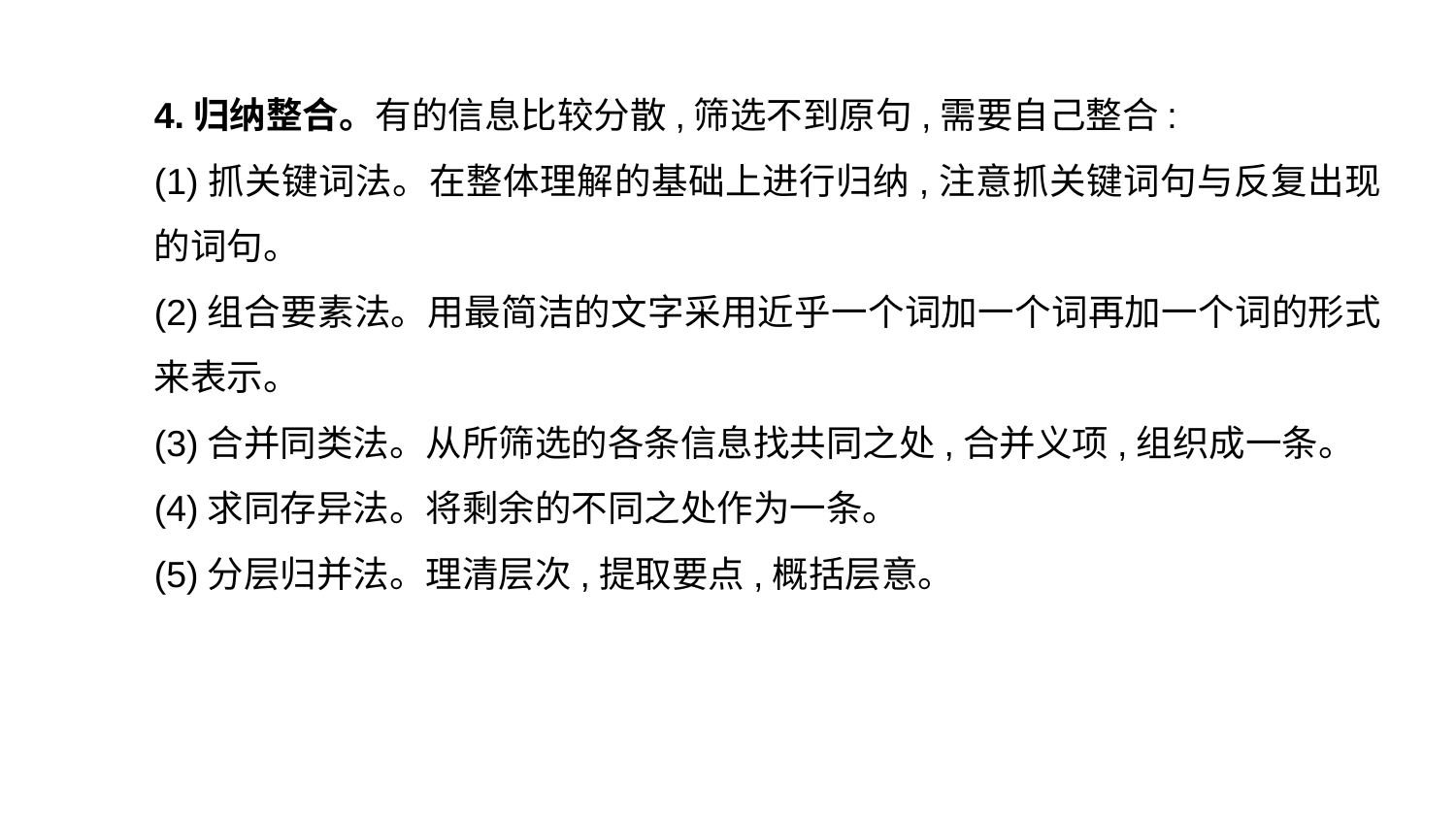

4.归纳整合。有的信息比较分散,筛选不到原句,需要自己整合:
(1)抓关键词法。在整体理解的基础上进行归纳,注意抓关键词句与反复出现的词句。
(2)组合要素法。用最简洁的文字采用近乎一个词加一个词再加一个词的形式来表示。
(3)合并同类法。从所筛选的各条信息找共同之处,合并义项,组织成一条。
(4)求同存异法。将剩余的不同之处作为一条。
(5)分层归并法。理清层次,提取要点,概括层意。